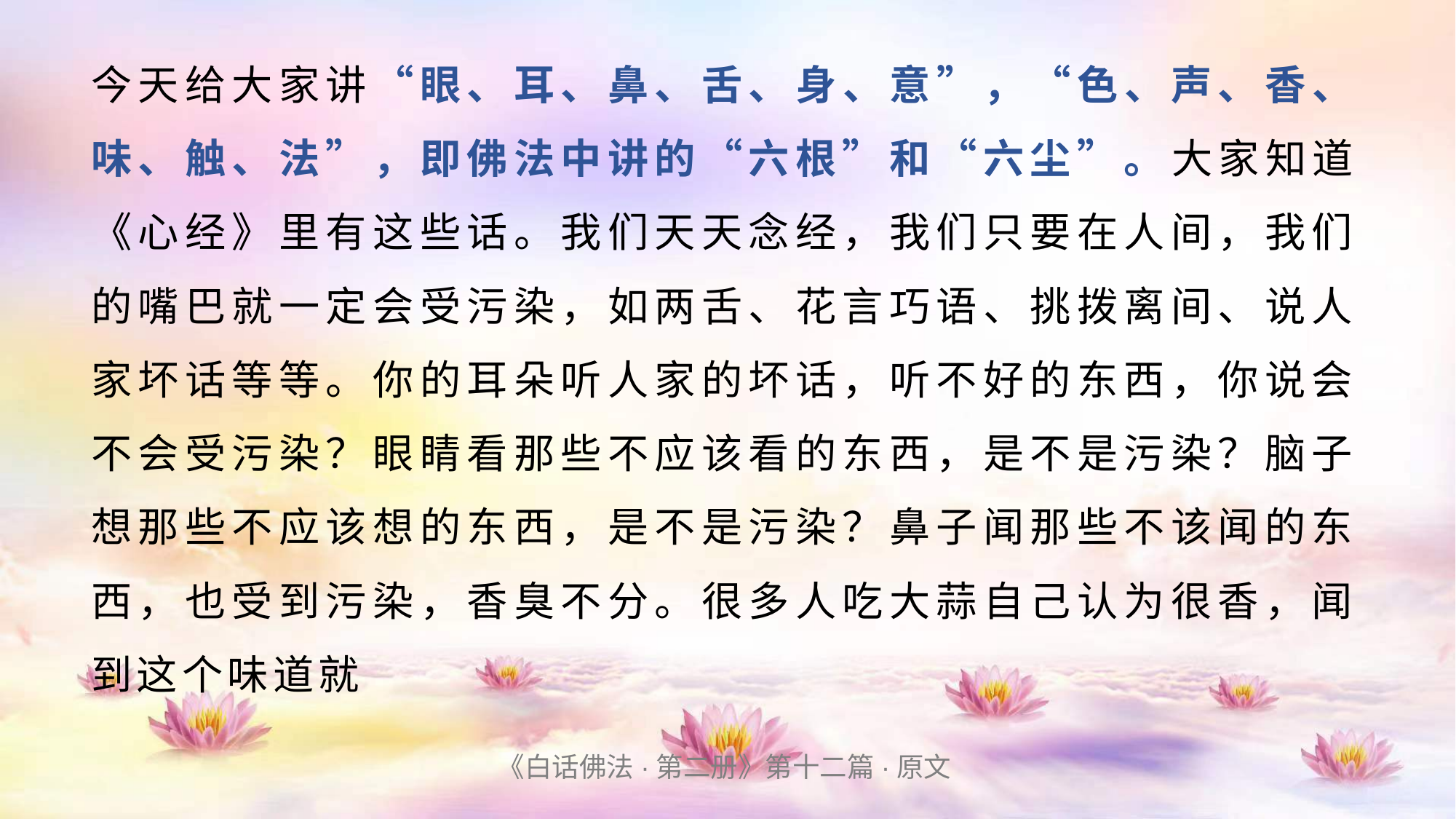

# 今天给大家讲“眼、耳、鼻、舌、身、意”，“色、声、香、味、触、法”，即佛法中讲的“六根”和“六尘”。大家知道《心经》里有这些话。我们天天念经，我们只要在人间，我们的嘴巴就一定会受污染，如两舌、花言巧语、挑拨离间、说人家坏话等等。你的耳朵听人家的坏话，听不好的东西，你说会不会受污染？眼睛看那些不应该看的东西，是不是污染？脑子想那些不应该想的东西，是不是污染？鼻子闻那些不该闻的东西，也受到污染，香臭不分。很多人吃大蒜自己认为很香，闻到这个味道就
《白话佛法·第二册》第十二篇·原文